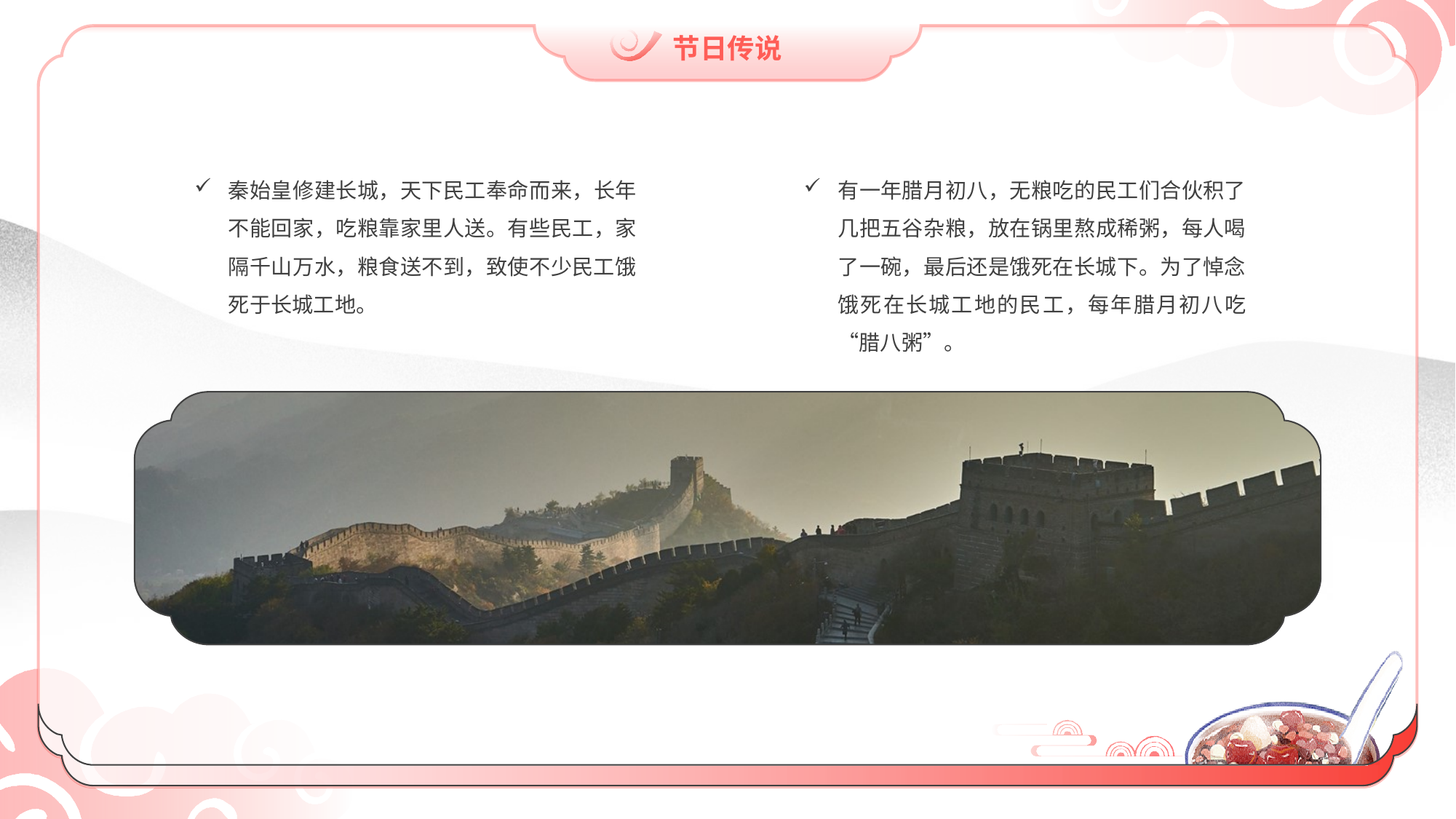

节日传说
秦始皇修建长城，天下民工奉命而来，长年不能回家，吃粮靠家里人送。有些民工，家隔千山万水，粮食送不到，致使不少民工饿死于长城工地。
有一年腊月初八，无粮吃的民工们合伙积了几把五谷杂粮，放在锅里熬成稀粥，每人喝了一碗，最后还是饿死在长城下。为了悼念饿死在长城工地的民工，每年腊月初八吃“腊八粥”。